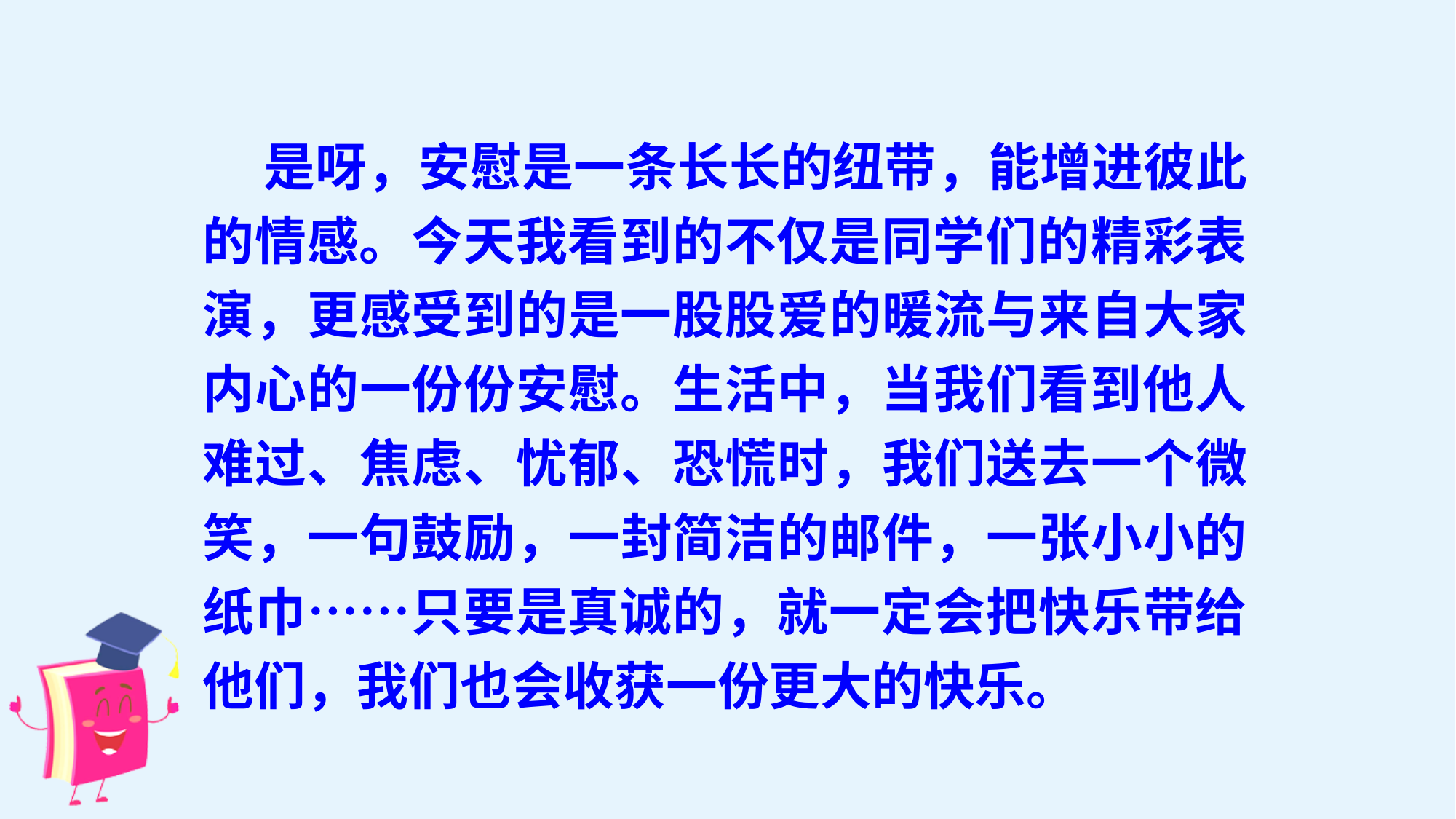

是呀，安慰是一条长长的纽带，能增进彼此的情感。今天我看到的不仅是同学们的精彩表演，更感受到的是一股股爱的暖流与来自大家内心的一份份安慰。生活中，当我们看到他人难过、焦虑、忧郁、恐慌时，我们送去一个微笑，一句鼓励，一封简洁的邮件，一张小小的纸巾……只要是真诚的，就一定会把快乐带给他们，我们也会收获一份更大的快乐。